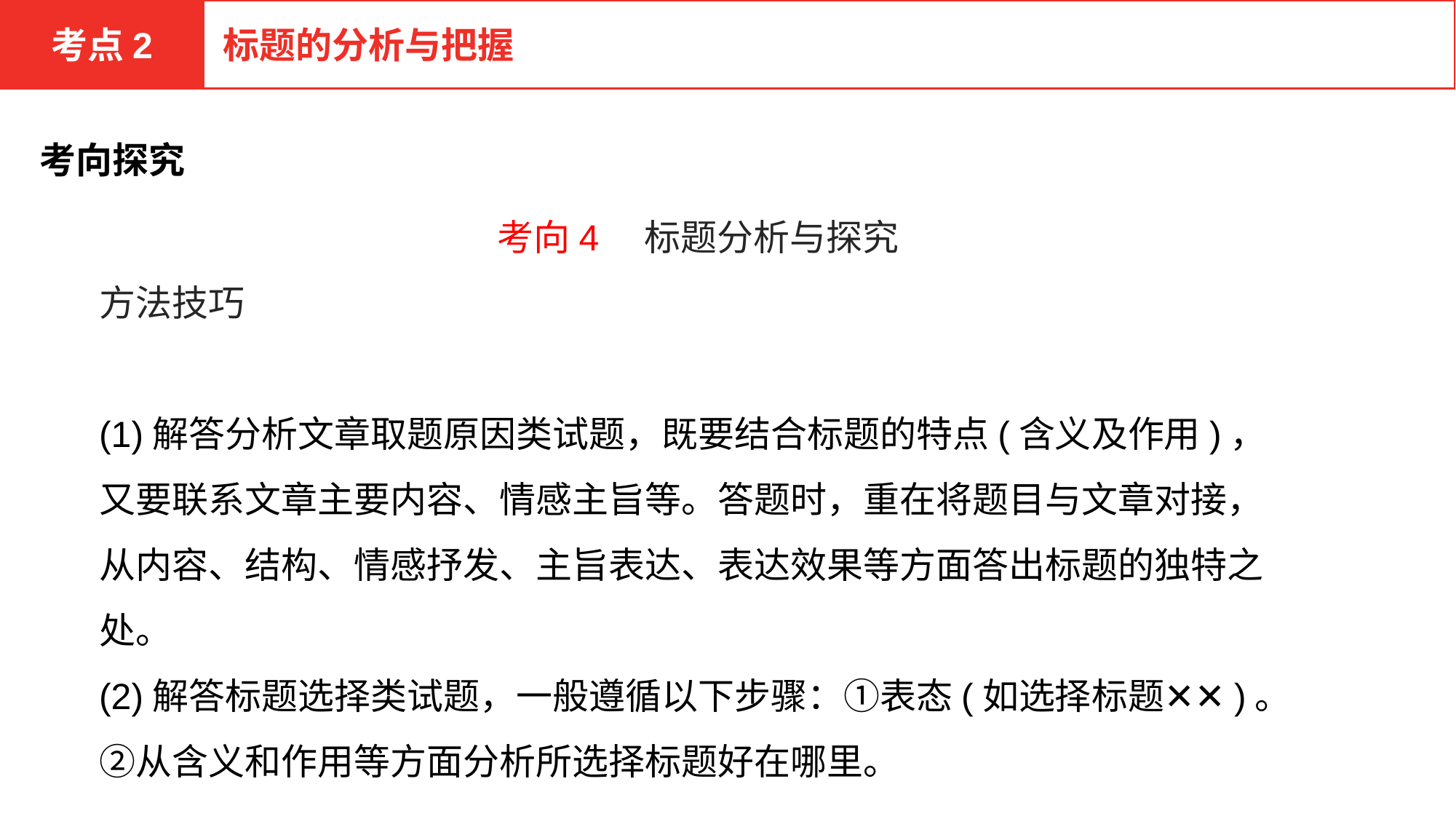

考点2
标题的分析与把握
考向探究
考向4　标题分析与探究
方法技巧

(1)解答分析文章取题原因类试题，既要结合标题的特点(含义及作用)，又要联系文章主要内容、情感主旨等。答题时，重在将题目与文章对接，从内容、结构、情感抒发、主旨表达、表达效果等方面答出标题的独特之处。
(2)解答标题选择类试题，一般遵循以下步骤：①表态(如选择标题✕✕)。②从含义和作用等方面分析所选择标题好在哪里。